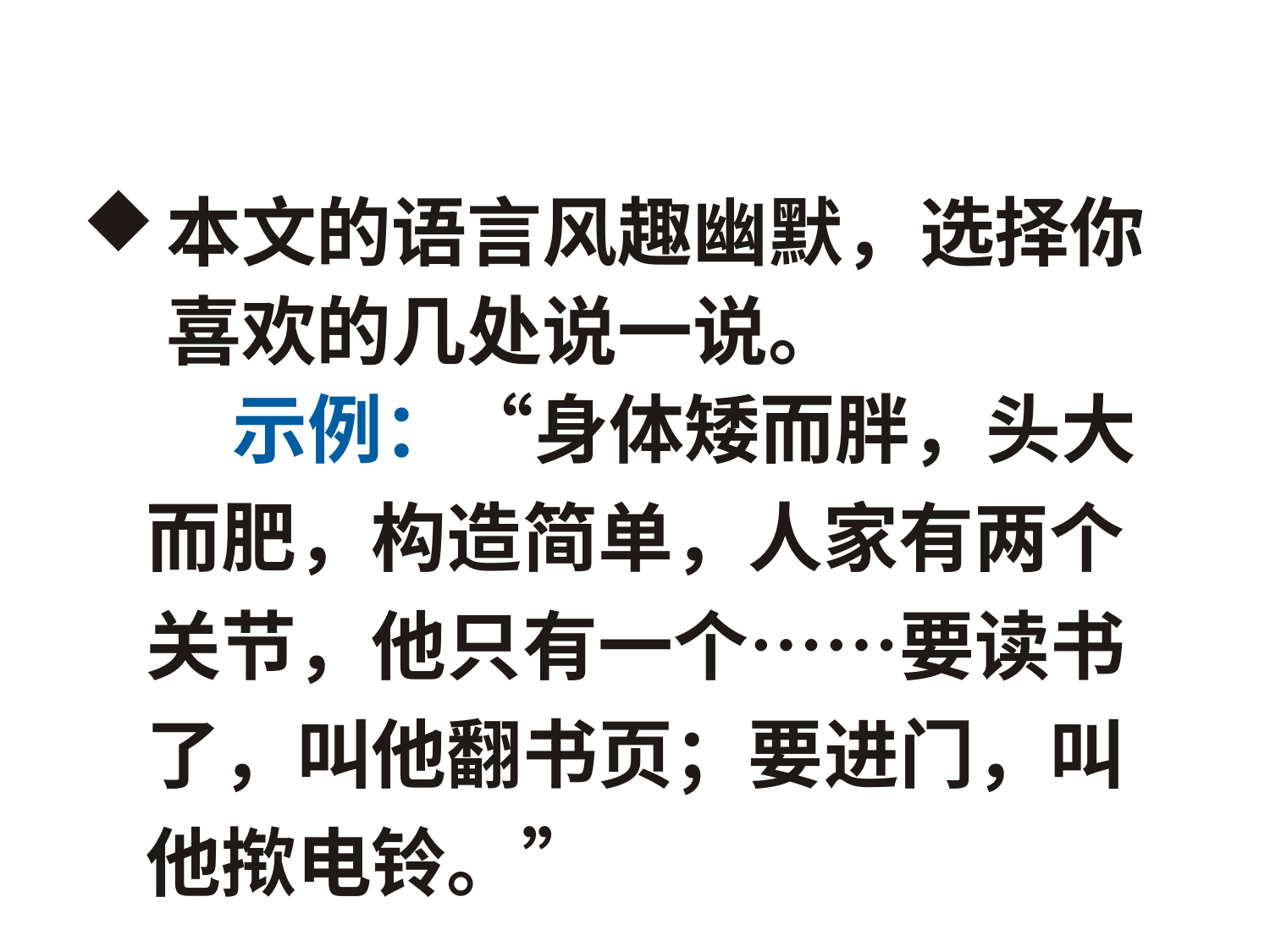

本文的语言风趣幽默，选择你喜欢的几处说一说。
    示例：“身体矮而胖，头大而肥，构造简单，人家有两个关节，他只有一个……要读书了，叫他翻书页；要进门，叫他揿电铃。”